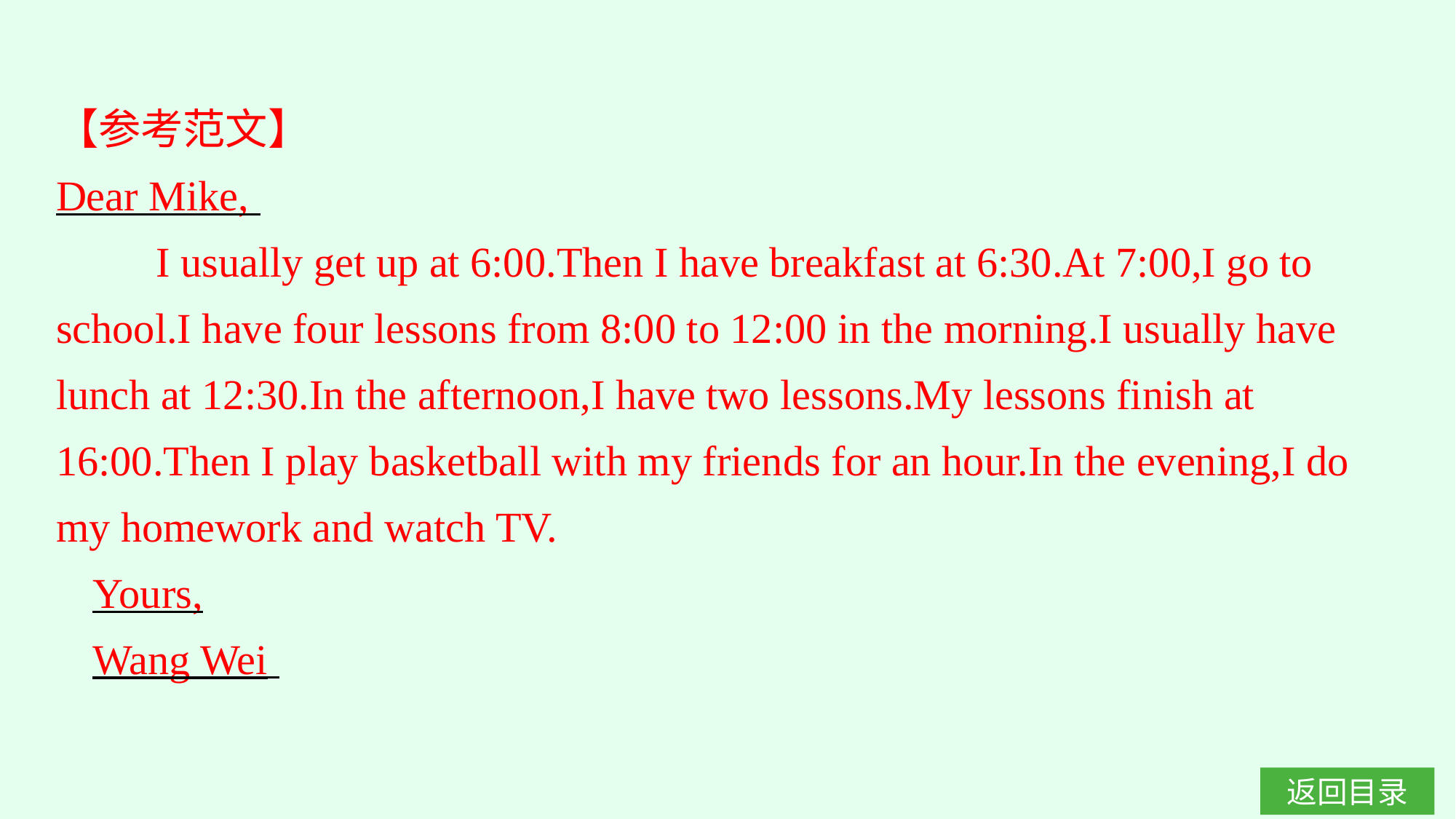

【参考范文】
Dear Mike,
      I usually get up at 6:00.Then I have breakfast at 6:30.At 7:00,I go to school.I have four lessons from 8:00 to 12:00 in the morning.I usually have lunch at 12:30.In the afternoon,I have two lessons.My lessons finish at 16:00.Then I play basketball with my friends for an hour.In the evening,I do my homework and watch TV.
Yours,
Wang Wei